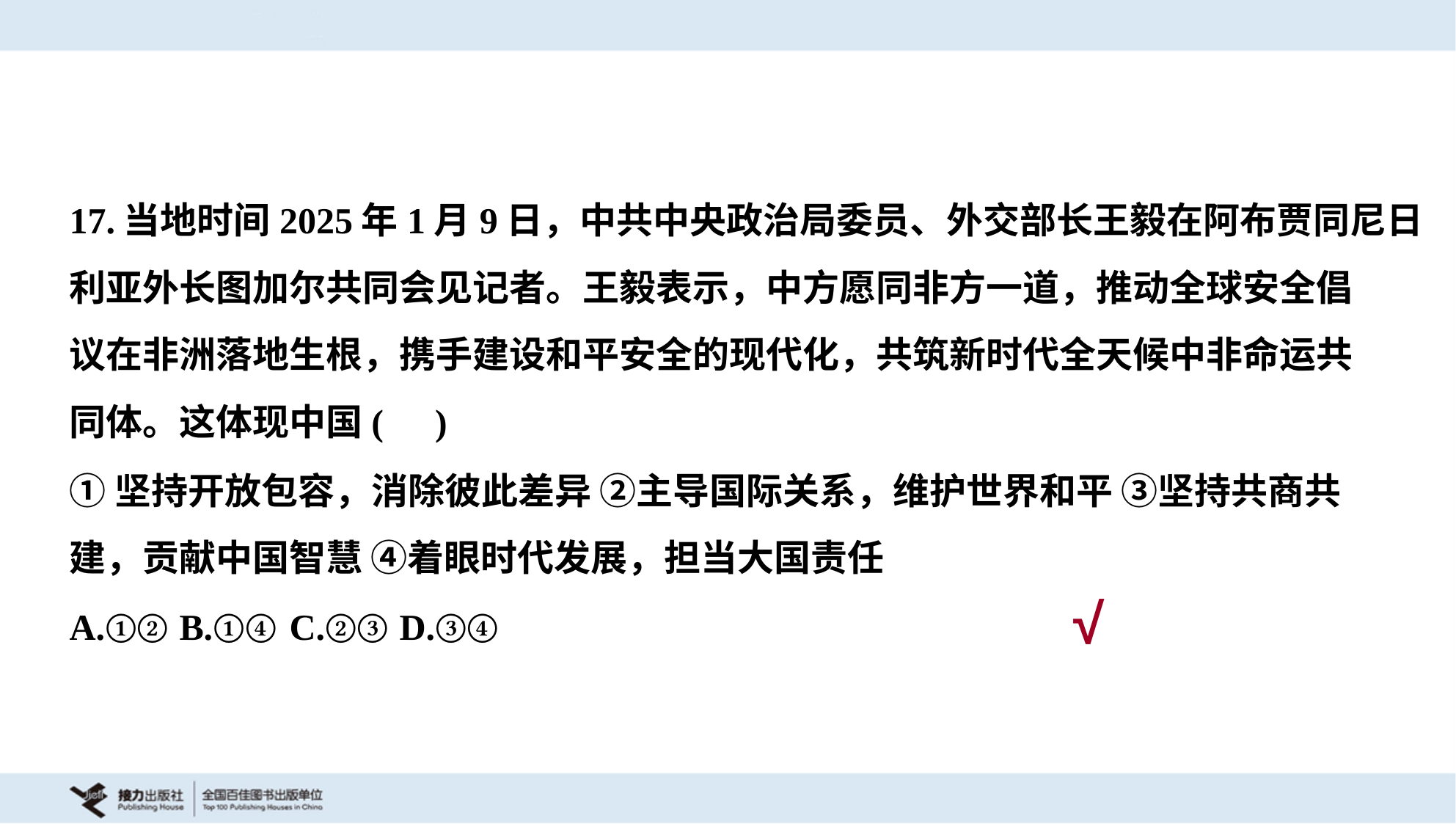

17.当地时间2025年1月9日，中共中央政治局委员、外交部长王毅在阿布贾同尼日
利亚外长图加尔共同会见记者。王毅表示，中方愿同非方一道，推动全球安全倡
议在非洲落地生根，携手建设和平安全的现代化，共筑新时代全天候中非命运共
同体。这体现中国(     )
①坚持开放包容，消除彼此差异 ②主导国际关系，维护世界和平 ③坚持共商共
建，贡献中国智慧 ④着眼时代发展，担当大国责任
A.①②	B.①④	C.②③	D.③④
√